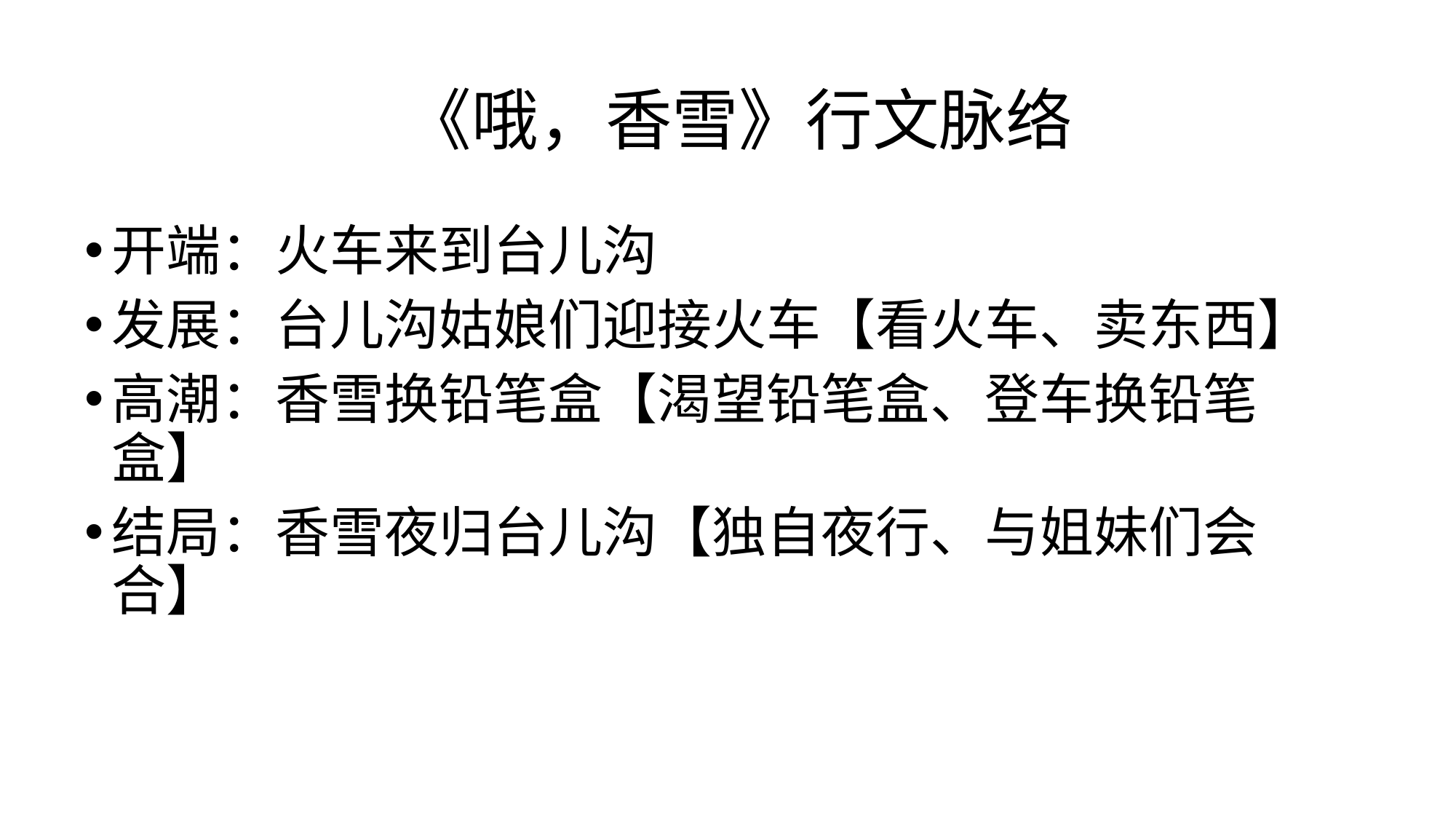

# 《哦，香雪》行文脉络
开端：火车来到台儿沟
发展：台儿沟姑娘们迎接火车【看火车、卖东西】
高潮：香雪换铅笔盒【渴望铅笔盒、登车换铅笔盒】
结局：香雪夜归台儿沟【独自夜行、与姐妹们会合】